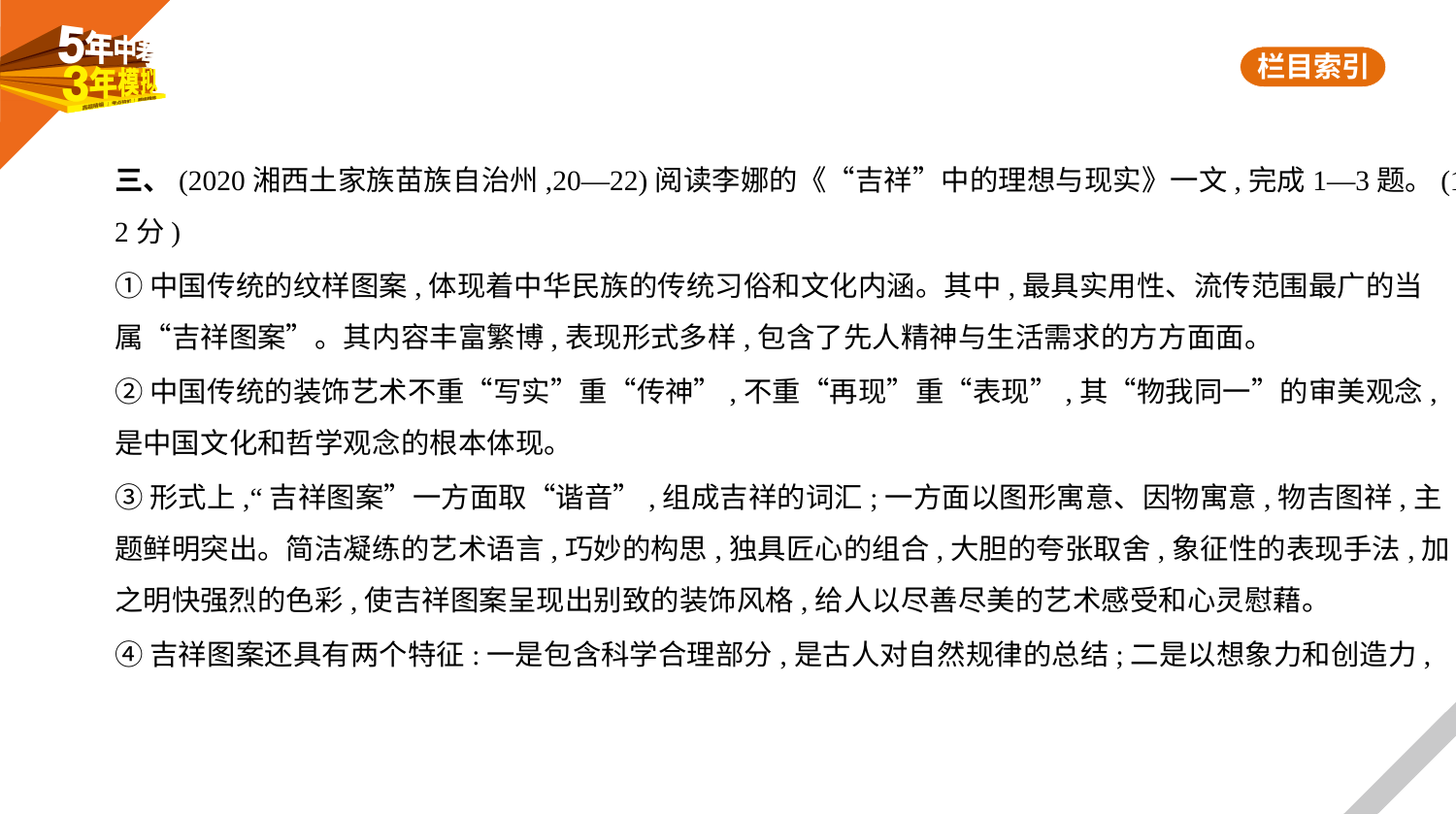

三、(2020湘西土家族苗族自治州,20—22)阅读李娜的《“吉祥”中的理想与现实》一文,完成1—3题。(1
2分)
①中国传统的纹样图案,体现着中华民族的传统习俗和文化内涵。其中,最具实用性、流传范围最广的当
属“吉祥图案”。其内容丰富繁博,表现形式多样,包含了先人精神与生活需求的方方面面。
②中国传统的装饰艺术不重“写实”重“传神”,不重“再现”重“表现”,其“物我同一”的审美观念,
是中国文化和哲学观念的根本体现。
③形式上,“吉祥图案”一方面取“谐音”,组成吉祥的词汇;一方面以图形寓意、因物寓意,物吉图祥,主
题鲜明突出。简洁凝练的艺术语言,巧妙的构思,独具匠心的组合,大胆的夸张取舍,象征性的表现手法,加
之明快强烈的色彩,使吉祥图案呈现出别致的装饰风格,给人以尽善尽美的艺术感受和心灵慰藉。
④吉祥图案还具有两个特征:一是包含科学合理部分,是古人对自然规律的总结;二是以想象力和创造力,